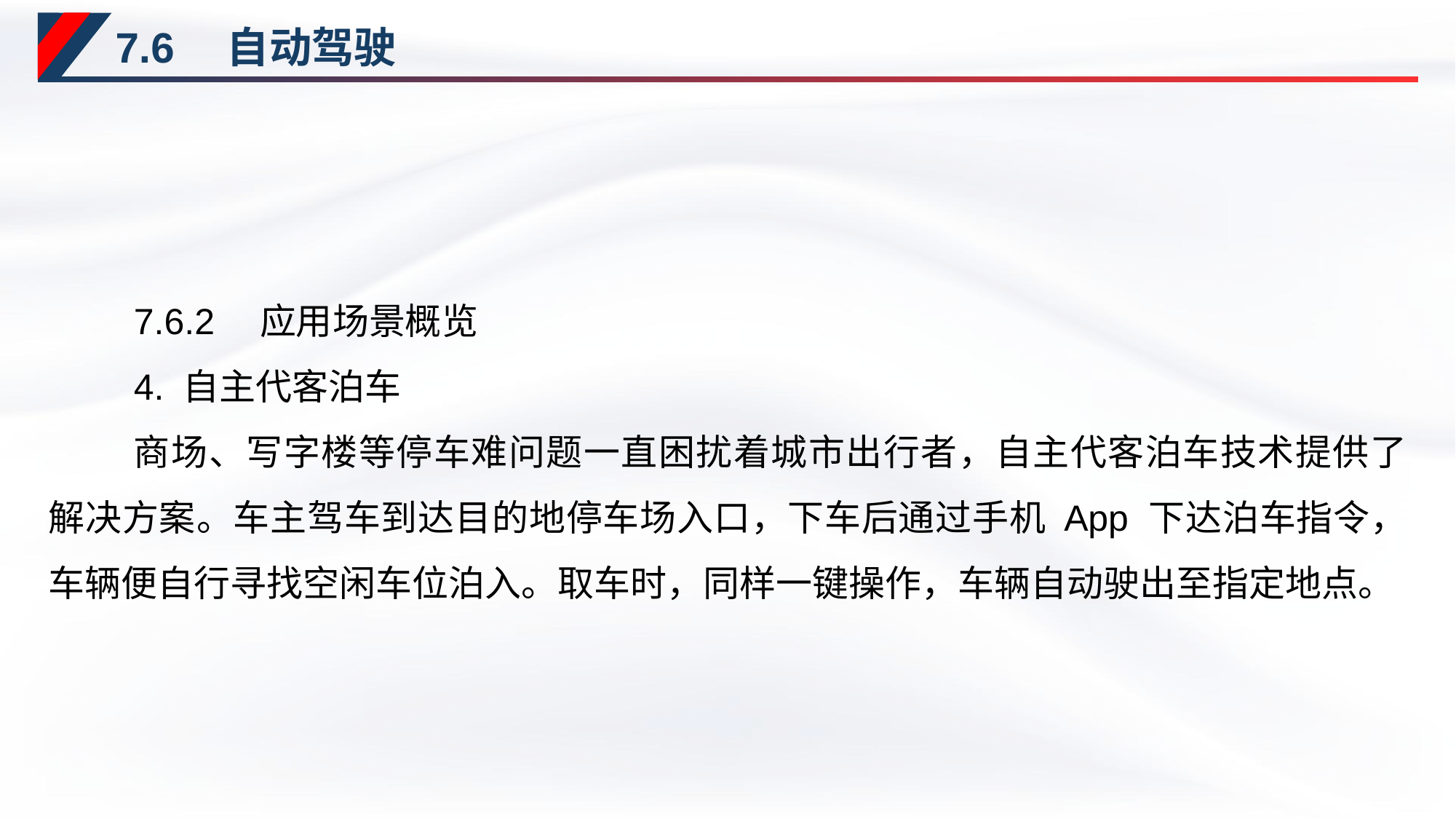

# 7.6　自动驾驶
7.6.2　应用场景概览
4. 自主代客泊车
商场、写字楼等停车难问题一直困扰着城市出行者，自主代客泊车技术提供了解决方案。车主驾车到达目的地停车场入口，下车后通过手机 App 下达泊车指令，车辆便自行寻找空闲车位泊入。取车时，同样一键操作，车辆自动驶出至指定地点。